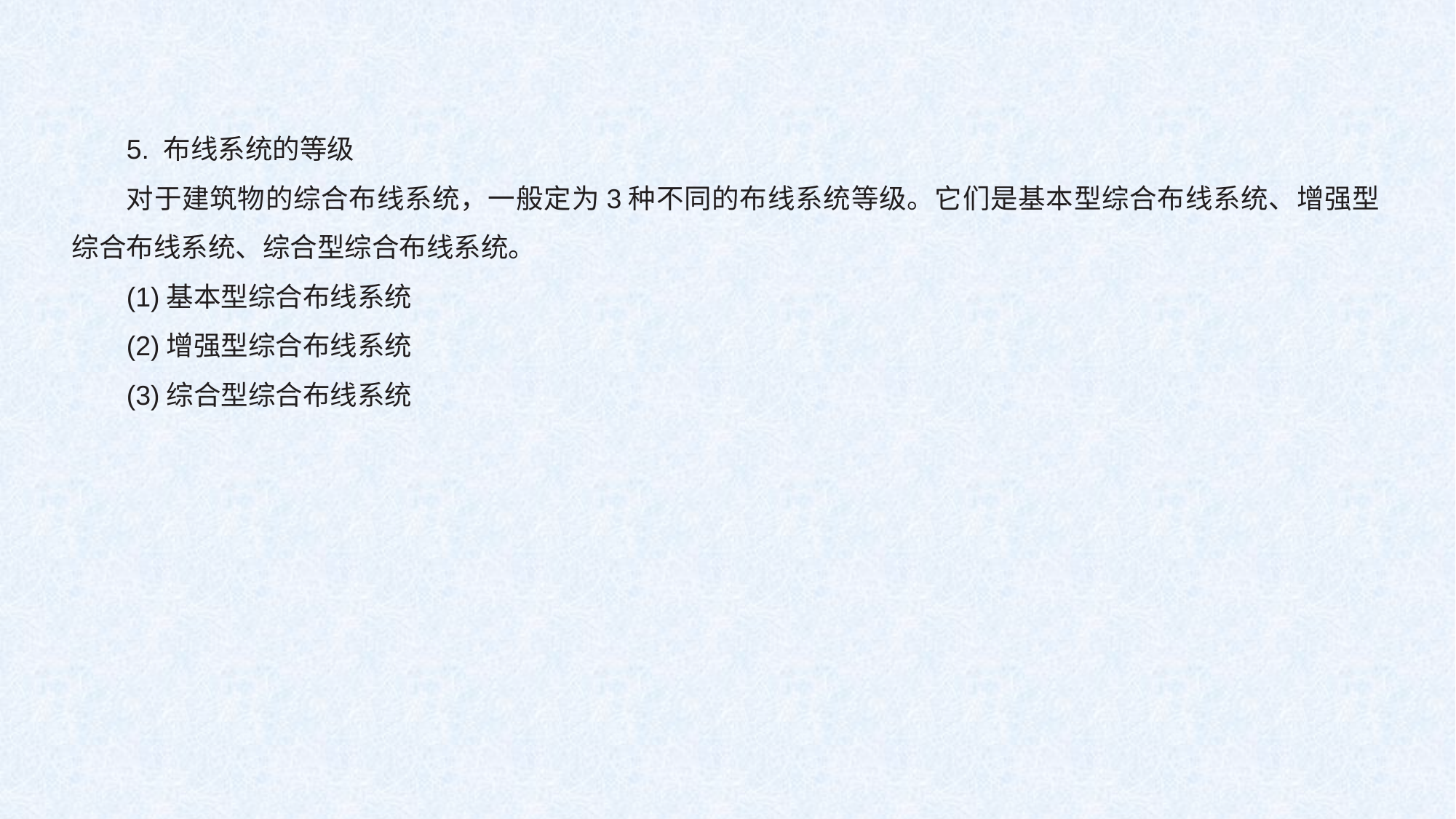

5. 布线系统的等级
对于建筑物的综合布线系统，一般定为3种不同的布线系统等级。它们是基本型综合布线系统、增强型综合布线系统、综合型综合布线系统。
(1)基本型综合布线系统
(2)增强型综合布线系统
(3)综合型综合布线系统